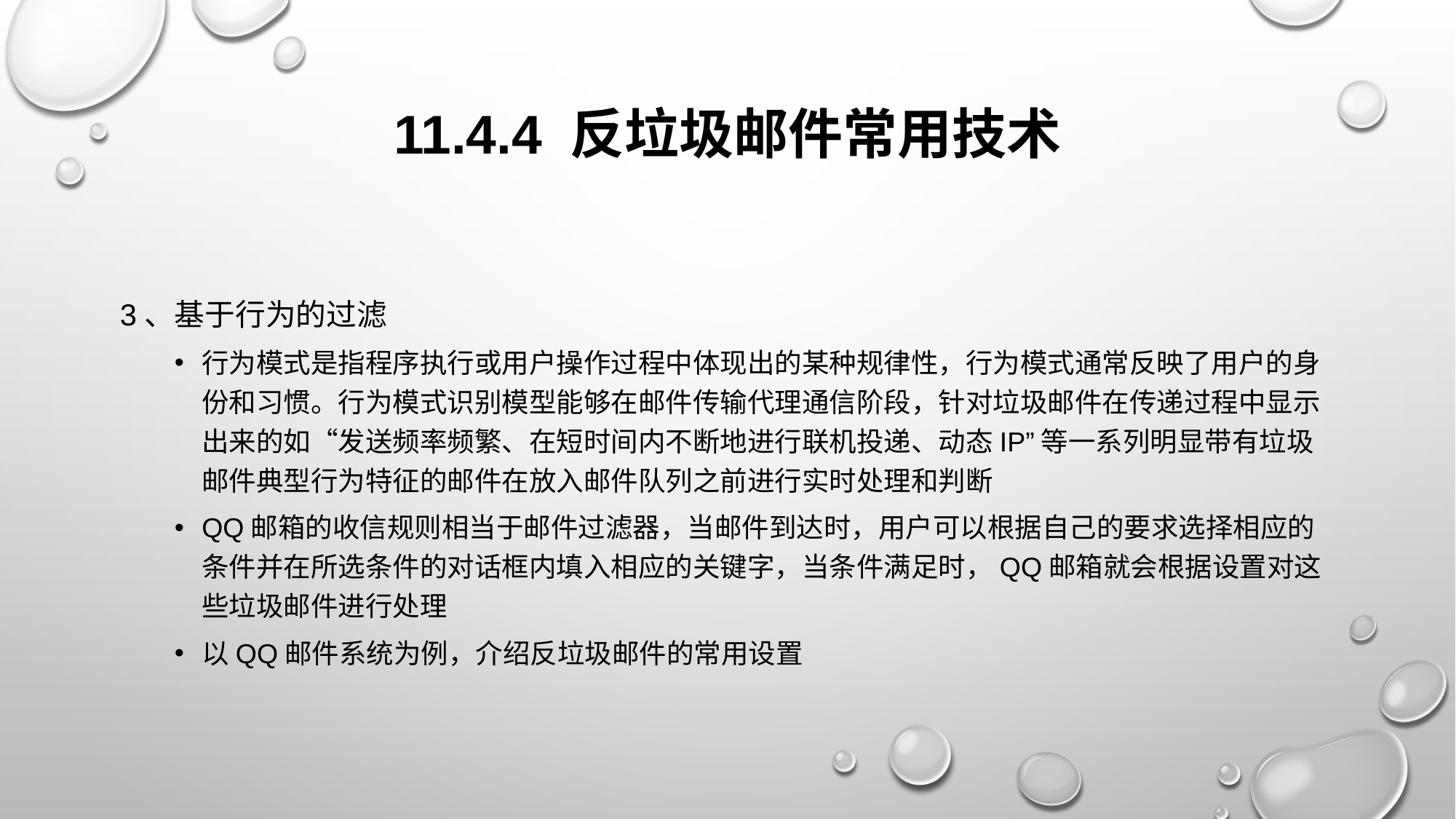

# 11.4.4 反垃圾邮件常用技术
3、基于行为的过滤
行为模式是指程序执行或用户操作过程中体现出的某种规律性，行为模式通常反映了用户的身份和习惯。行为模式识别模型能够在邮件传输代理通信阶段，针对垃圾邮件在传递过程中显示出来的如“发送频率频繁、在短时间内不断地进行联机投递、动态IP”等一系列明显带有垃圾邮件典型行为特征的邮件在放入邮件队列之前进行实时处理和判断
QQ邮箱的收信规则相当于邮件过滤器，当邮件到达时，用户可以根据自己的要求选择相应的条件并在所选条件的对话框内填入相应的关键字，当条件满足时，QQ邮箱就会根据设置对这些垃圾邮件进行处理
以QQ邮件系统为例，介绍反垃圾邮件的常用设置